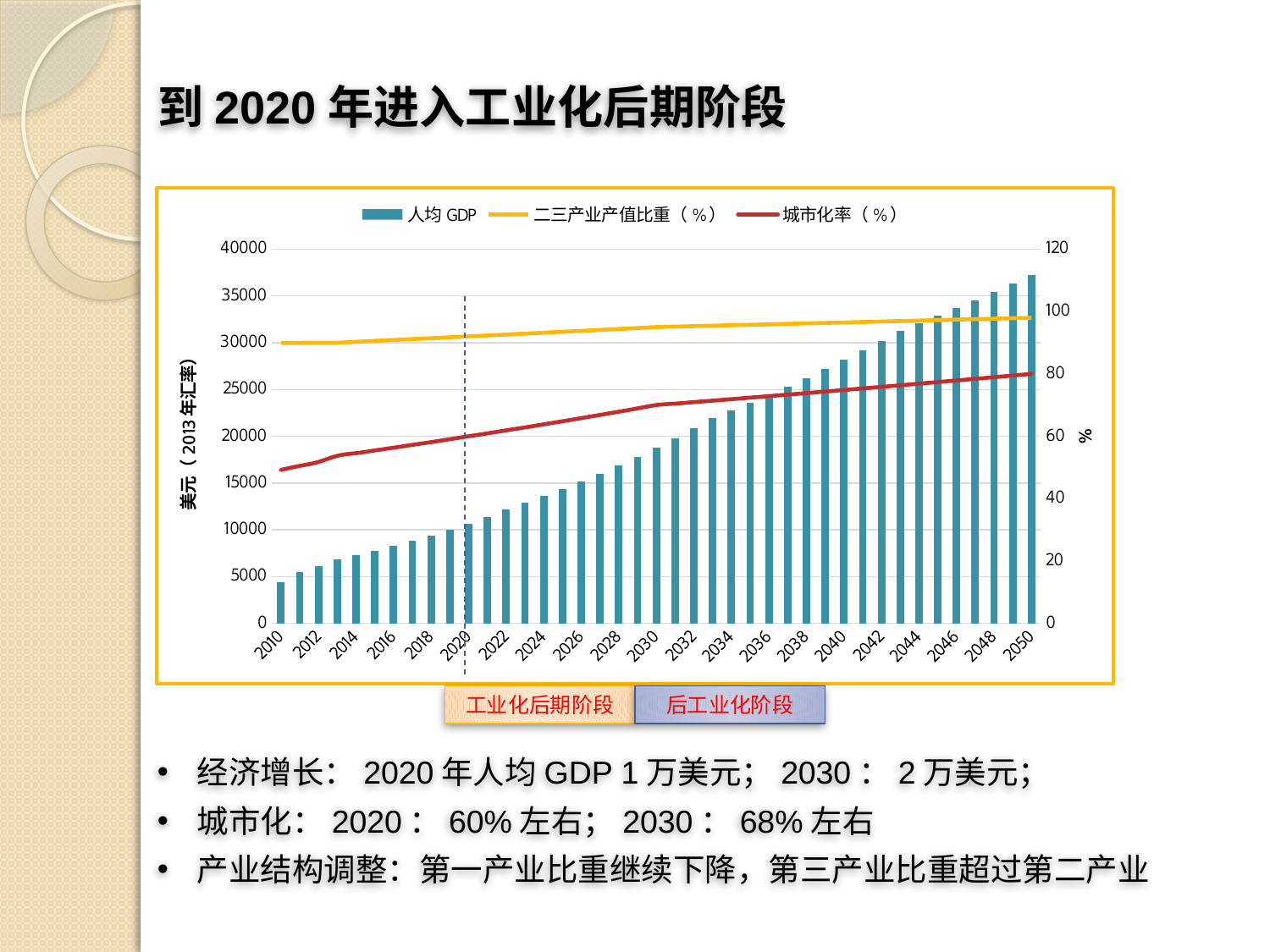

# 到2020年进入工业化后期阶段

### Chart

| Category | 人均GDP | 二三产业产值比重（%） | 城市化率（%） |
|---|---|---|---|
| 2010 | 4433.361219999311 | 89.90468049835528 | 49.22600000000001 |
| 2011 | 5447.341421640509 | 89.96288342520886 | 50.500800000000005 |
| 2012 | 6091.014351745941 | 90.0 | 51.77560000000001 |
| 2013 | 6807.0 | 90.0 | 53.73000000000001 |
| 2014 | 7259.269575342797 | 90.28669389277346 | 54.583906381304445 |
| 2015 | 7741.588771484882 | 90.57430104541528 | 55.45138350722144 |
| 2016 | 8255.954140393067 | 90.86282436710356 | 56.332647051404905 |
| 2017 | 8804.494888611847 | 91.15226677628347 | 57.22791611511176 |
| 2018 | 9389.481691076995 | 91.44263120069704 | 58.13741328167512 |
| 2019 | 10013.336090535257 | 91.73392057741232 | 59.06136467184366 |
| 2020 | 10678.640521478566 | 92.02613785285345 | 60.0 |
| 2021 | 11388.149000086984 | 92.31928598283066 | 60.932069580141146 |
| 2022 | 12144.798524431013 | 92.61336793256932 | 61.8786183886527 |
| 2023 | 12951.72123212432 | 92.908386676741 | 62.83987135300644 |
| 2024 | 13654.3930421837 | 93.20434519949275 | 63.816056894808455 |
| 2025 | 14395.187018695173 | 93.50124649447773 | 64.8074069840786 |
| 2026 | 15176.171409671815 | 93.7990935648852 | 65.81415719437337 |
| 2027 | 15999.526672118005 | 94.09788942347117 | 66.83654675876505 |
| 2028 | 16867.551559721807 | 94.39763709258867 | 67.87481862669047 |
| 2029 | 17782.66954082397 | 94.69833960421862 | 68.9292195216828 |
| 2030 | 18747.435564581967 | 95.0 | 70.0 |
| 2031 | 19764.543194219863 | 95.14779513475729 | 70.46892353257827 |
| 2032 | 20836.832127279387 | 95.29582020006045 | 70.94098834057658 |
| 2033 | 21967.29612386882 | 95.44407555362122 | 71.41621546710887 |
| 2034 | 22759.010202052206 | 95.59256155370788 | 71.89462609625464 |
| 2035 | 23579.258114261393 | 95.74127855914608 | 72.37624155400387 |
| 2036 | 24429.068236404582 | 95.89022692931961 | 72.86108330920742 |
| 2037 | 25309.50600765352 | 96.03940702417141 | 73.3491729745335 |
| 2038 | 26221.67526622485 | 96.18881920420455 | 73.84053230743224 |
| 2039 | 27166.71963330407 | 96.33846383048274 | 74.33518321110455 |
| 2040 | 28145.82394684669 | 96.48834126463156 | 74.83314773547889 |
| 2041 | 29160.21574705453 | 96.63845186883907 | 75.33444807819419 |
| 2042 | 30211.166815389395 | 96.78879600585684 | 75.83910658558935 |
| 2043 | 31299.994769053723 | 96.93937403900091 | 76.34714575369928 |
| 2044 | 32082.494638280063 | 97.09018633215227 | 76.8585882292577 |
| 2045 | 32884.55700423706 | 97.24123324975837 | 77.37345681070684 |
| 2046 | 33706.670929342996 | 97.39251515683316 | 77.89177444921361 |
| 2047 | 34549.33770257655 | 97.544032418959 | 78.41356424969241 |
| 2048 | 35413.07114514096 | 97.69578540228667 | 78.9388494718355 |
| 2049 | 36298.397923769466 | 97.84777447353669 | 79.46765353114975 |
| 2050 | 37205.857871863715 | 98.0 | 80.0 |
工业化后期阶段
后工业化阶段
经济增长：2020年人均GDP 1万美元；2030：2万美元；
城市化：2020：60%左右；2030：68%左右
产业结构调整：第一产业比重继续下降，第三产业比重超过第二产业